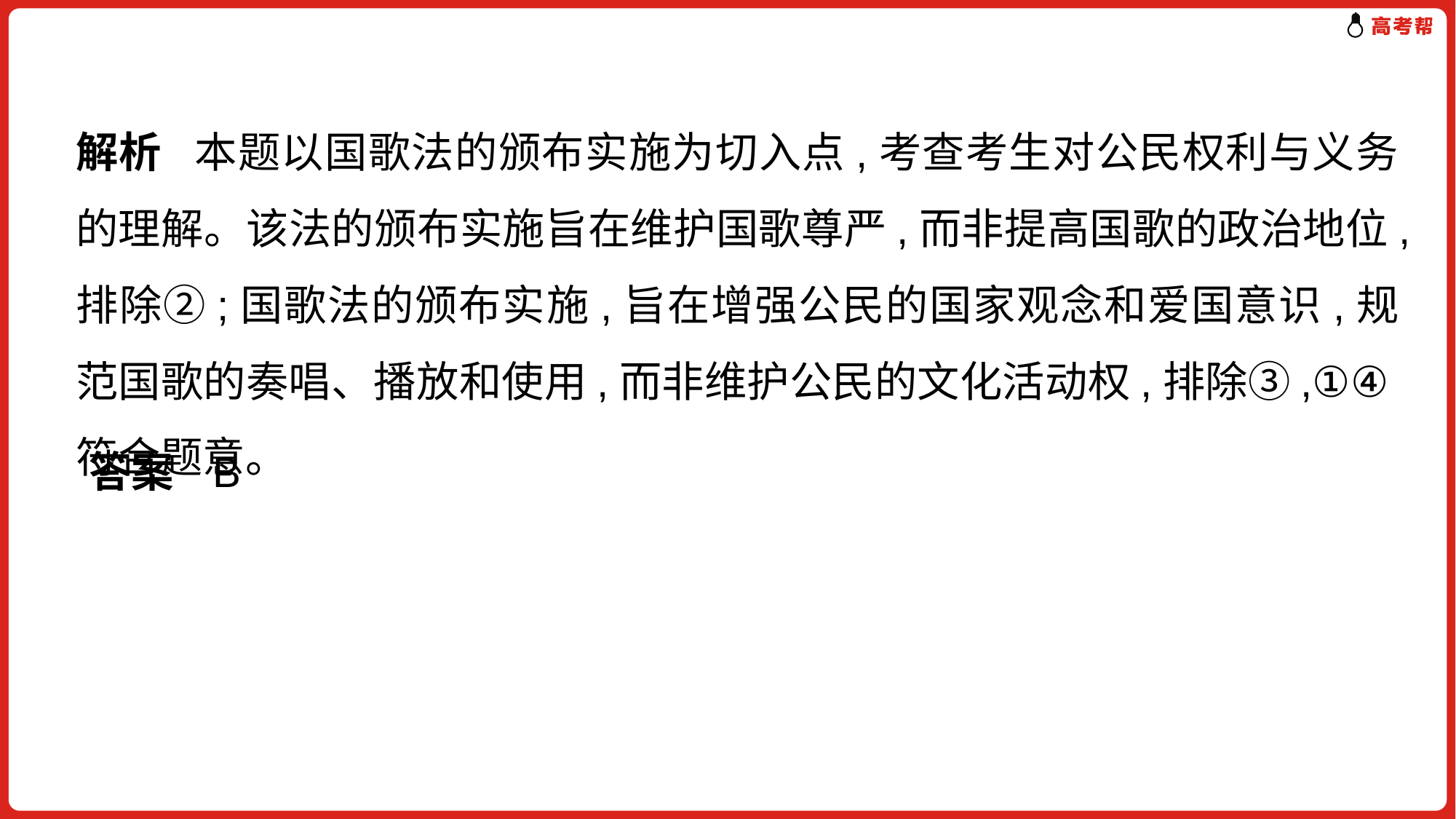

# 解析   本题以国歌法的颁布实施为切入点,考查考生对公民权利与义务的理解。该法的颁布实施旨在维护国歌尊严,而非提高国歌的政治地位,排除②;国歌法的颁布实施,旨在增强公民的国家观念和爱国意识,规范国歌的奏唱、播放和使用,而非维护公民的文化活动权,排除③,①④符合题意。
答案   B